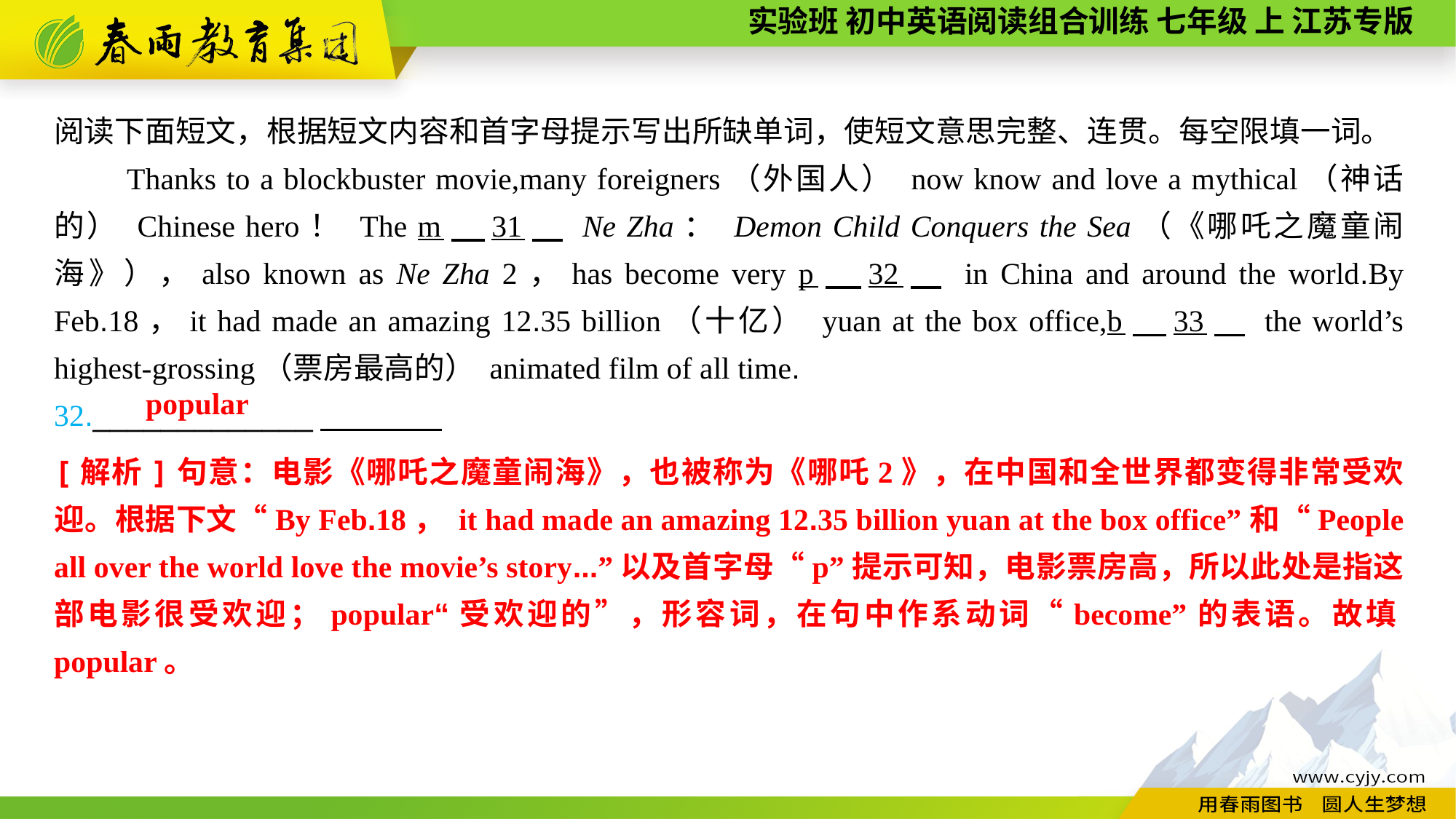

阅读下面短文，根据短文内容和首字母提示写出所缺单词，使短文意思完整、连贯。每空限填一词。
Thanks to a blockbuster movie,many foreigners（外国人） now know and love a mythical（神话的） Chinese hero！ The m　31　 Ne Zha： Demon Child Conquers the Sea（《哪吒之魔童闹海》），also known as Ne Zha 2，has become very p　32　 in China and around the world.By Feb.18，it had made an amazing 12.35 billion（十亿） yuan at the box office,b　33　 the world’s highest-grossing（票房最高的） animated film of all time.
32._____________
popular
[解析]句意：电影《哪吒之魔童闹海》，也被称为《哪吒2》，在中国和全世界都变得非常受欢迎。根据下文“By Feb.18， it had made an amazing 12.35 billion yuan at the box office”和“People all over the world love the movie’s story...”以及首字母“p”提示可知，电影票房高，所以此处是指这部电影很受欢迎；popular“受欢迎的”，形容词，在句中作系动词“become”的表语。故填popular。